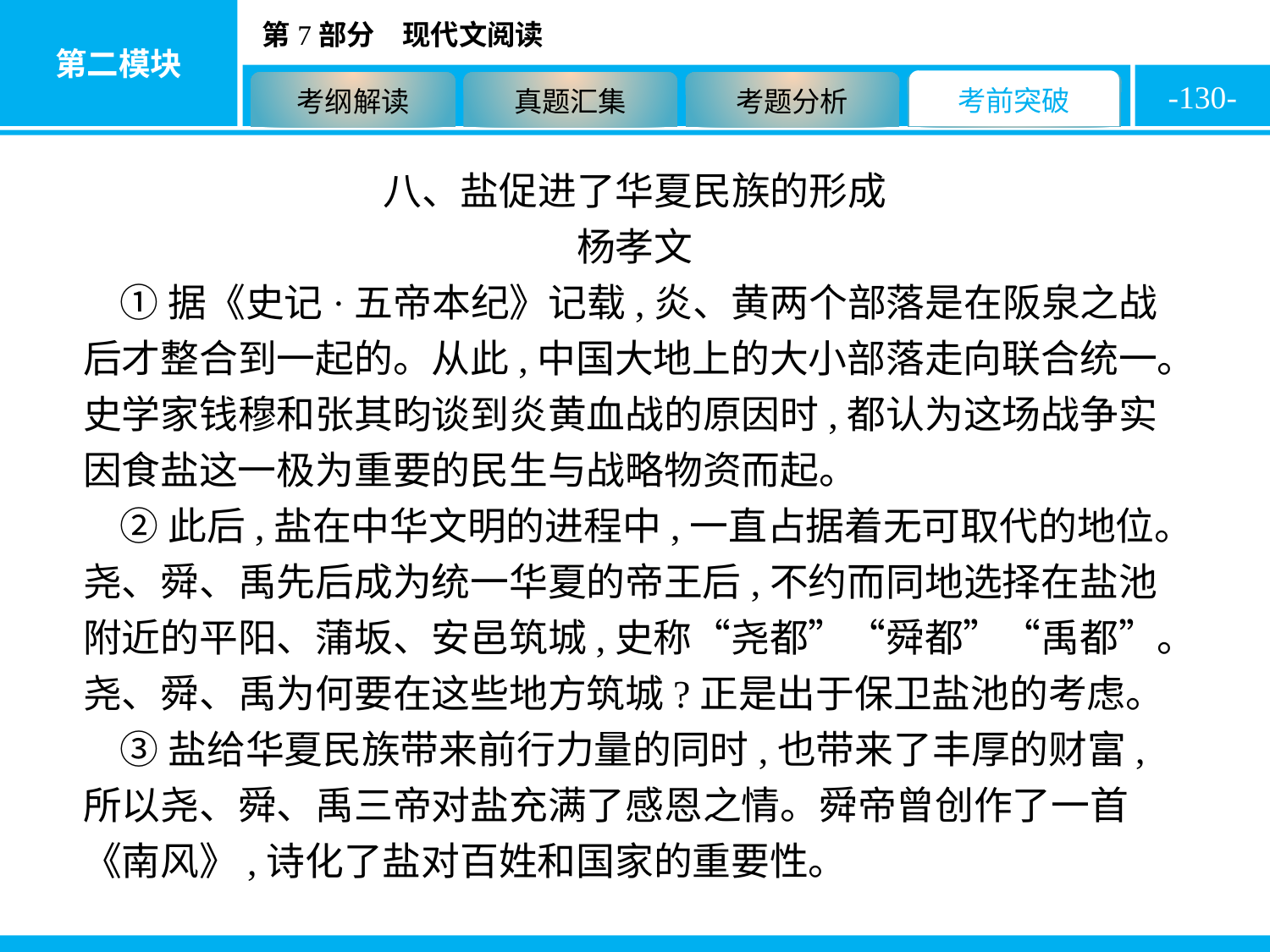

-130-
八、盐促进了华夏民族的形成
杨孝文
①据《史记·五帝本纪》记载,炎、黄两个部落是在阪泉之战后才整合到一起的。从此,中国大地上的大小部落走向联合统一。史学家钱穆和张其昀谈到炎黄血战的原因时,都认为这场战争实因食盐这一极为重要的民生与战略物资而起。
②此后,盐在中华文明的进程中,一直占据着无可取代的地位。尧、舜、禹先后成为统一华夏的帝王后,不约而同地选择在盐池附近的平阳、蒲坂、安邑筑城,史称“尧都”“舜都”“禹都”。尧、舜、禹为何要在这些地方筑城?正是出于保卫盐池的考虑。
③盐给华夏民族带来前行力量的同时,也带来了丰厚的财富,所以尧、舜、禹三帝对盐充满了感恩之情。舜帝曾创作了一首《南风》,诗化了盐对百姓和国家的重要性。